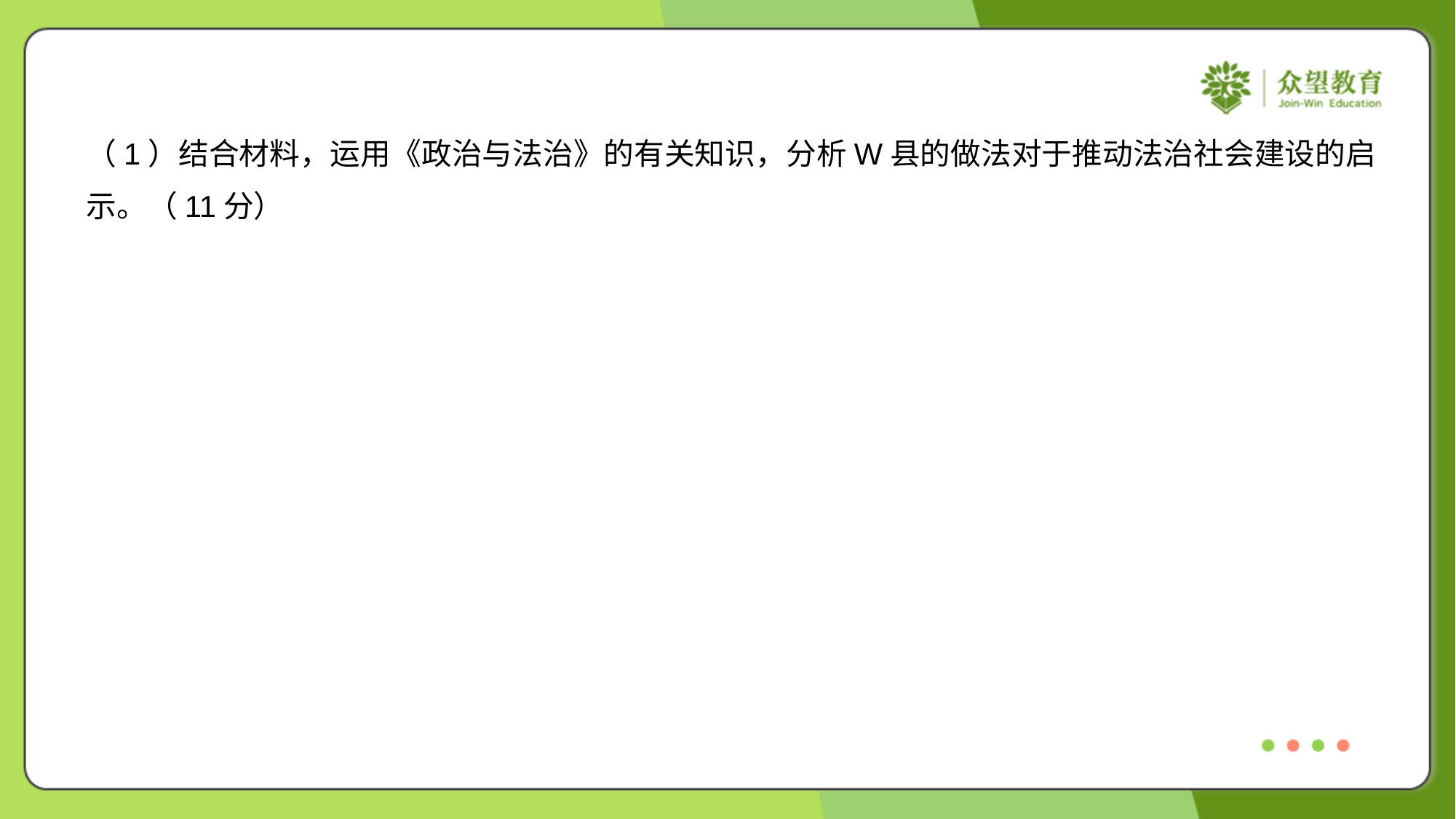

（1）结合材料，运用《政治与法治》的有关知识，分析W县的做法对于推动法治社会建设的启
示。（11分）